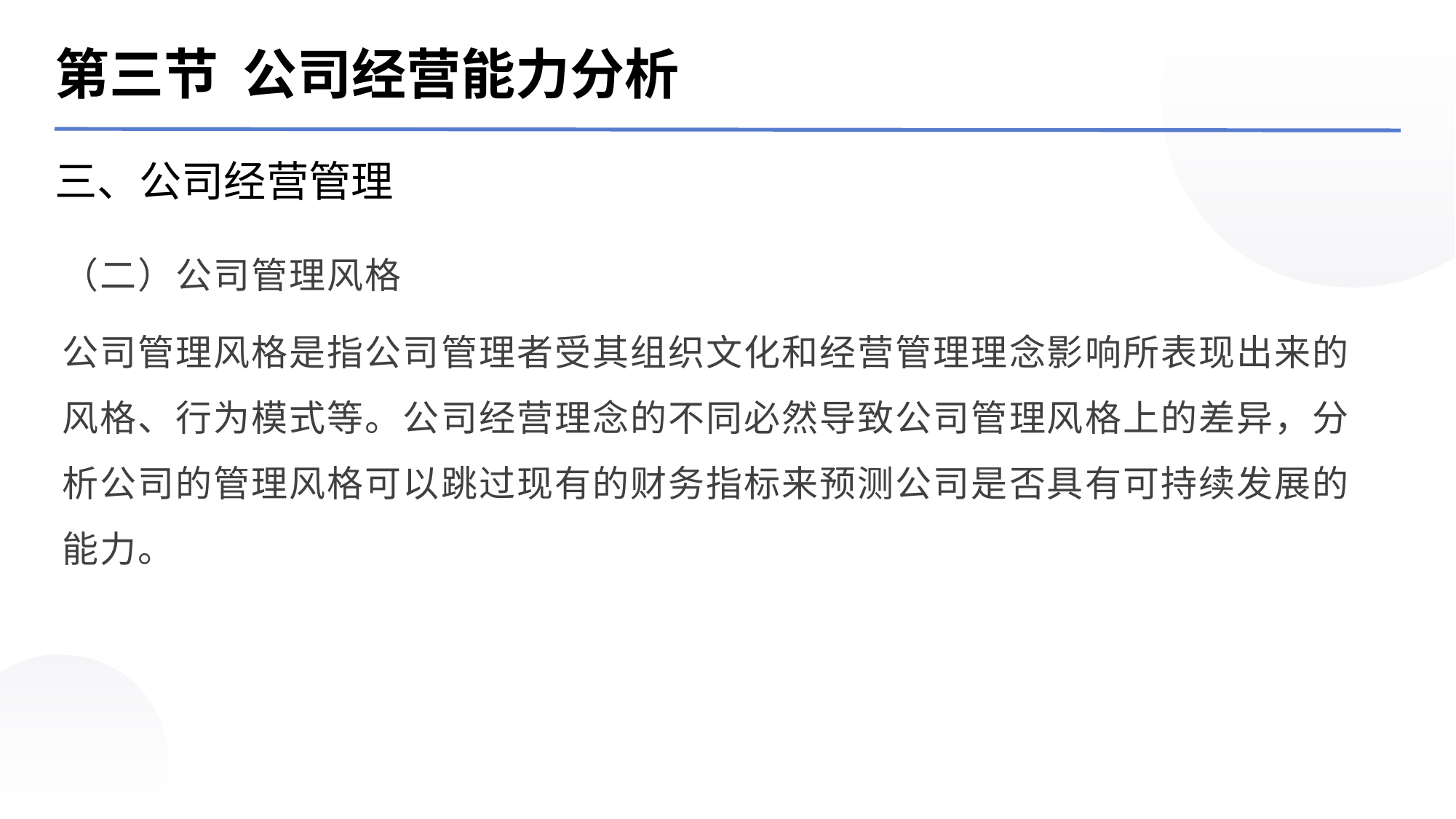

第三节  公司经营能力分析
三、公司经营管理
（二）公司管理风格
公司管理风格是指公司管理者受其组织文化和经营管理理念影响所表现出来的风格、行为模式等。公司经营理念的不同必然导致公司管理风格上的差异，分析公司的管理风格可以跳过现有的财务指标来预测公司是否具有可持续发展的能力。

54